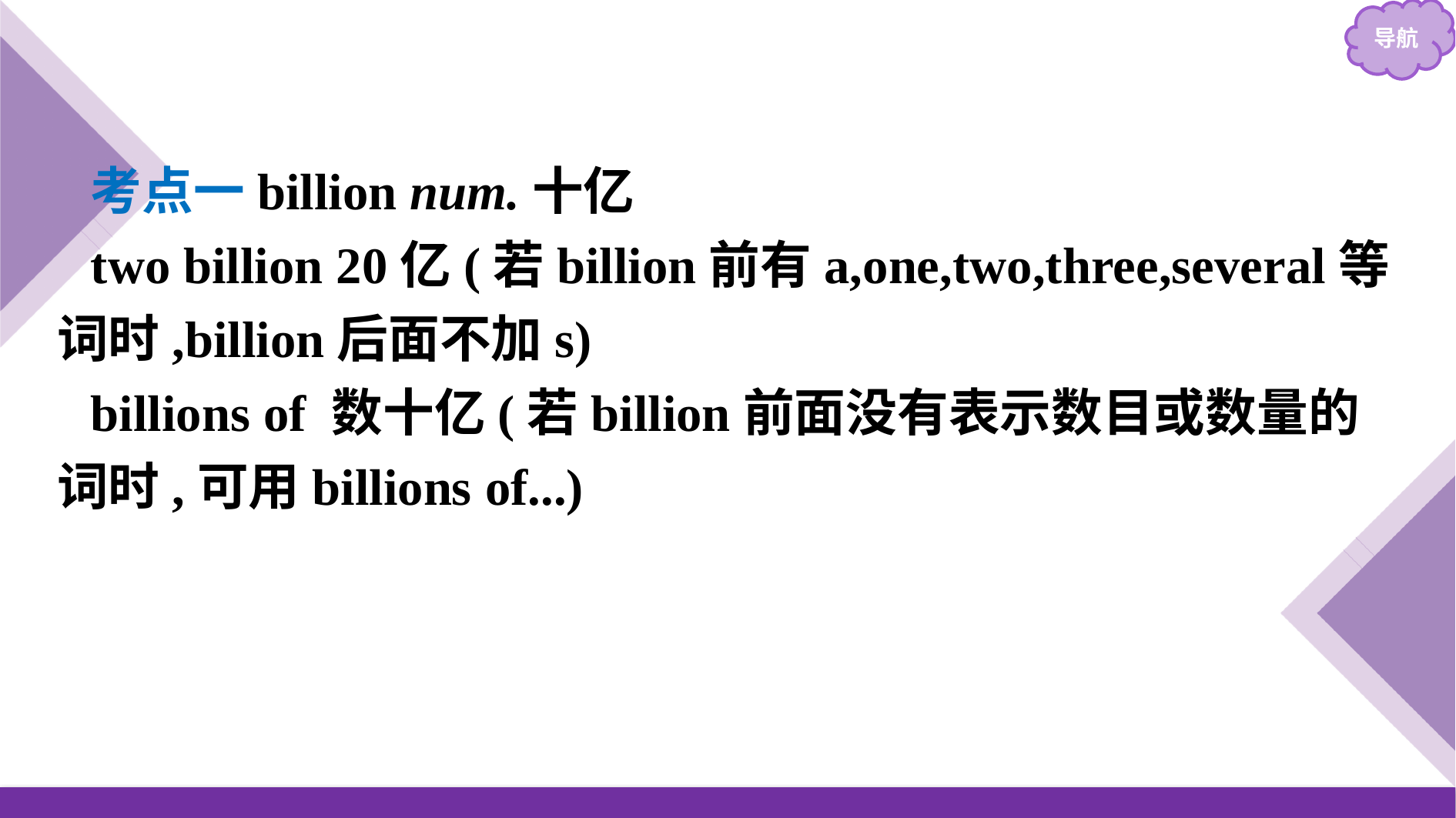

考点一billion num.十亿
two billion 20亿(若billion前有a,one,two,three,several等词时,billion后面不加s)
billions of 数十亿(若billion前面没有表示数目或数量的词时,可用billions of...)